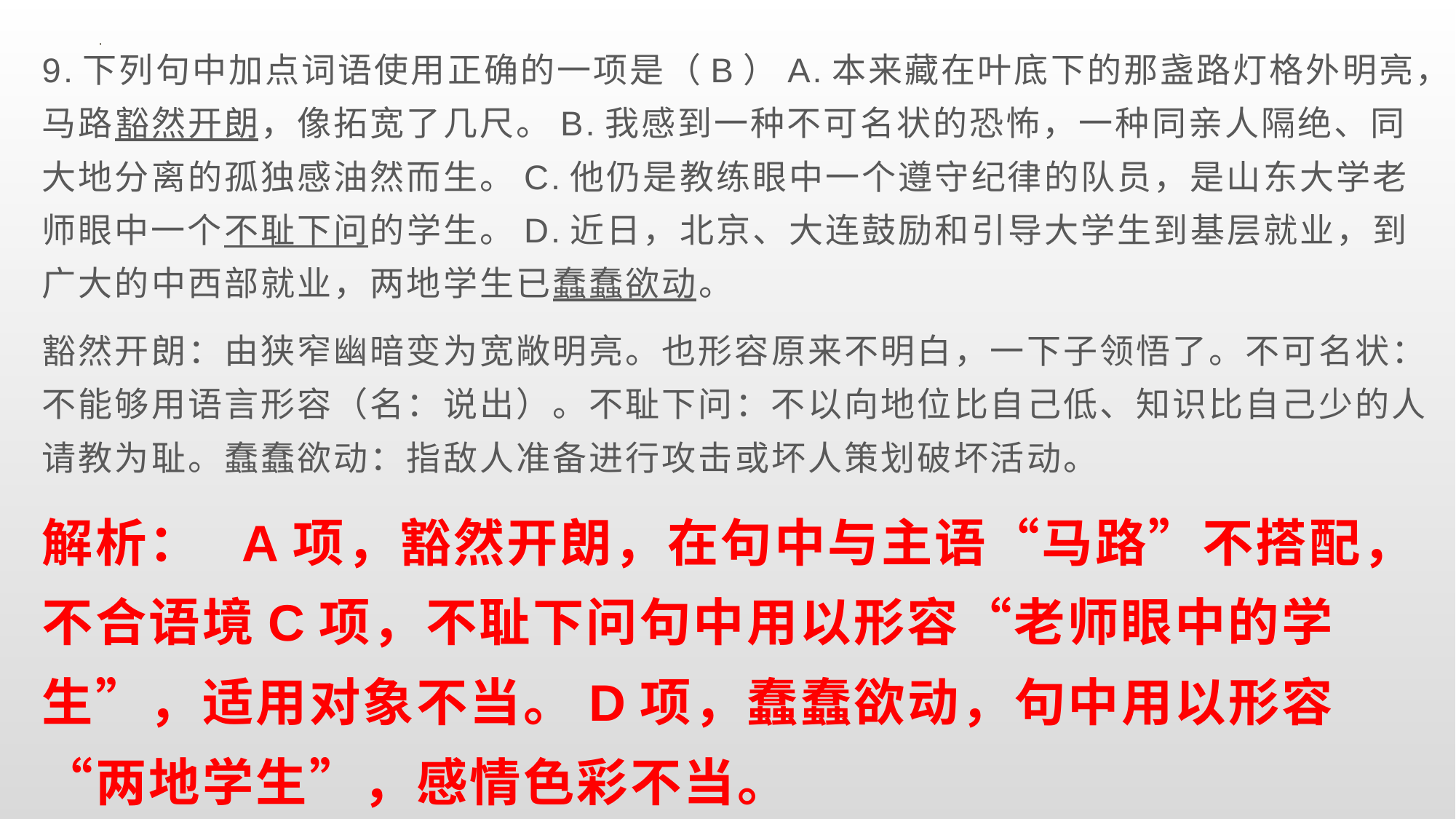

9.下列句中加点词语使用正确的一项是（B）A.本来藏在叶底下的那盏路灯格外明亮，马路豁然开朗，像拓宽了几尺。B.我感到一种不可名状的恐怖，一种同亲人隔绝、同大地分离的孤独感油然而生。C.他仍是教练眼中一个遵守纪律的队员，是山东大学老师眼中一个不耻下问的学生。D.近日，北京、大连鼓励和引导大学生到基层就业，到广大的中西部就业，两地学生已蠢蠢欲动。
豁然开朗：由狭窄幽暗变为宽敞明亮。也形容原来不明白，一下子领悟了。不可名状：不能够用语言形容（名：说出）。不耻下问：不以向地位比自己低、知识比自己少的人请教为耻。蠢蠢欲动：指敌人准备进行攻击或坏人策划破坏活动。
解析：  A项，豁然开朗，在句中与主语“马路”不搭配，不合语境C项，不耻下问句中用以形容“老师眼中的学生”，适用对象不当。D项，蠢蠢欲动，句中用以形容“两地学生”，感情色彩不当。